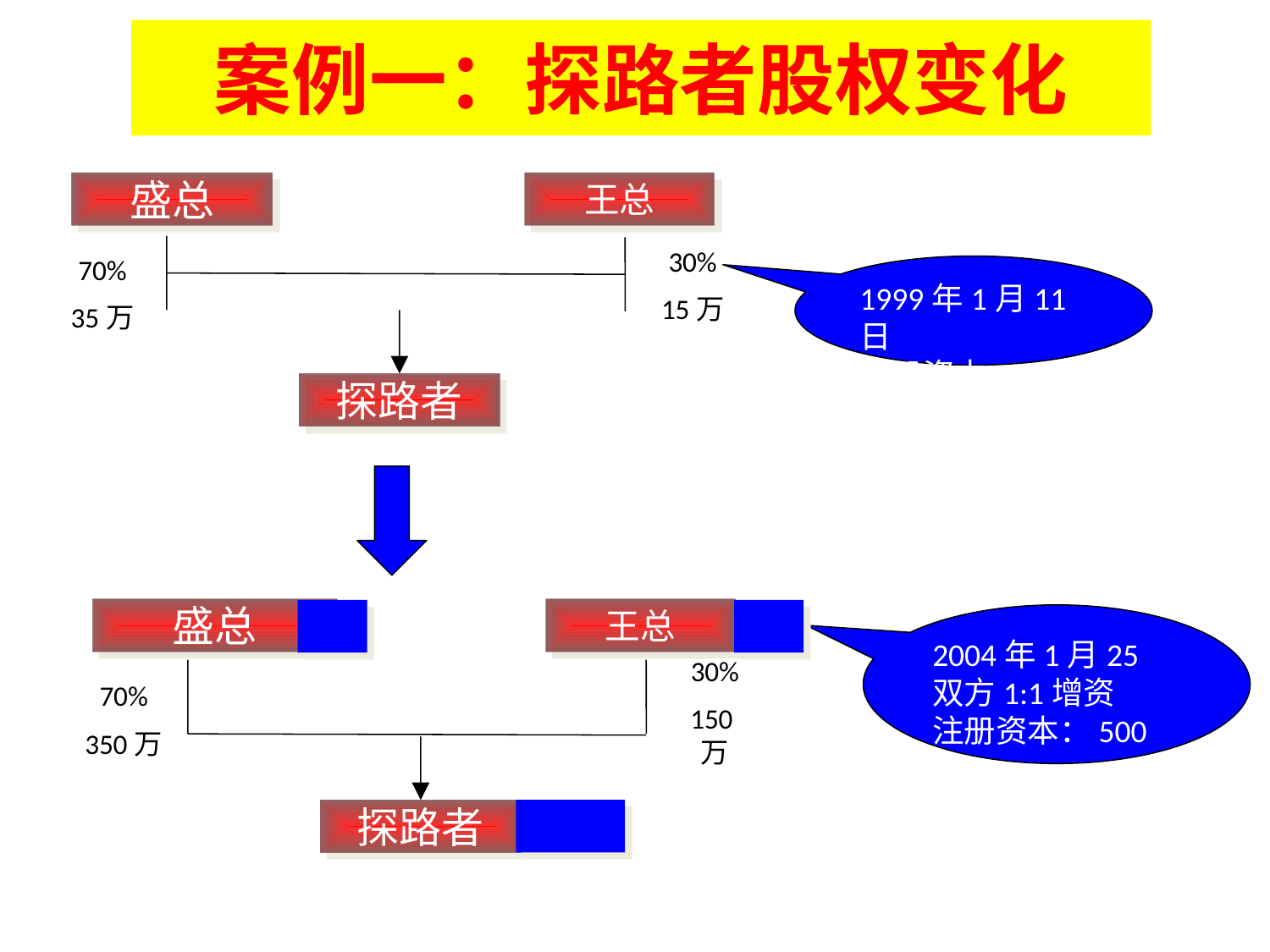

案例一：探路者股权变化
盛总
王总

30%
15万
70%
35万

探路者
1999年1月11日
注册资本：50万

盛总
王总
30%
150万

70%
350万

探路者

2004年1月25
双方1:1增资
注册资本：500万